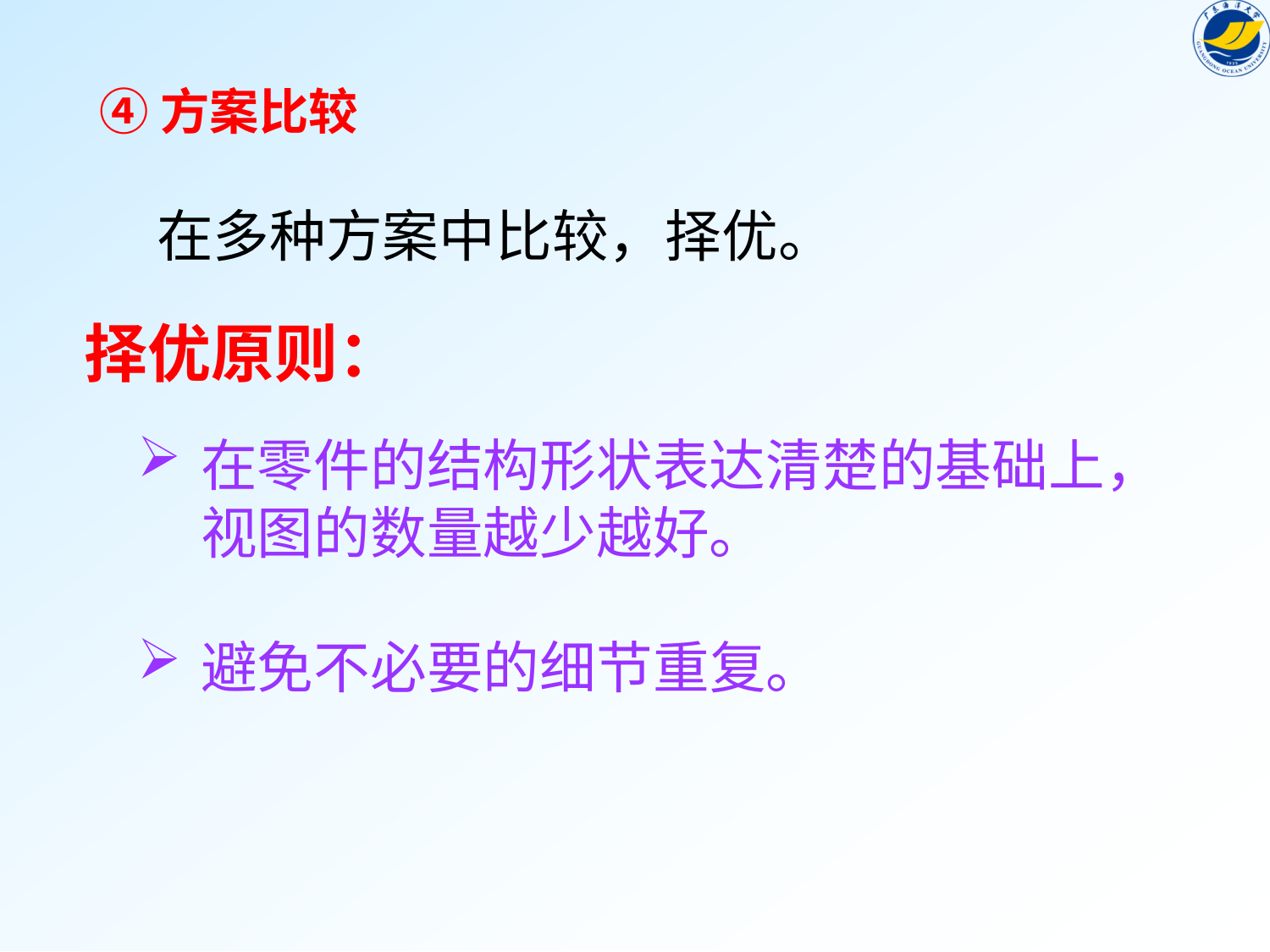

④方案比较
在多种方案中比较，择优。
择优原则：
在零件的结构形状表达清楚的基础上，视图的数量越少越好。
避免不必要的细节重复。